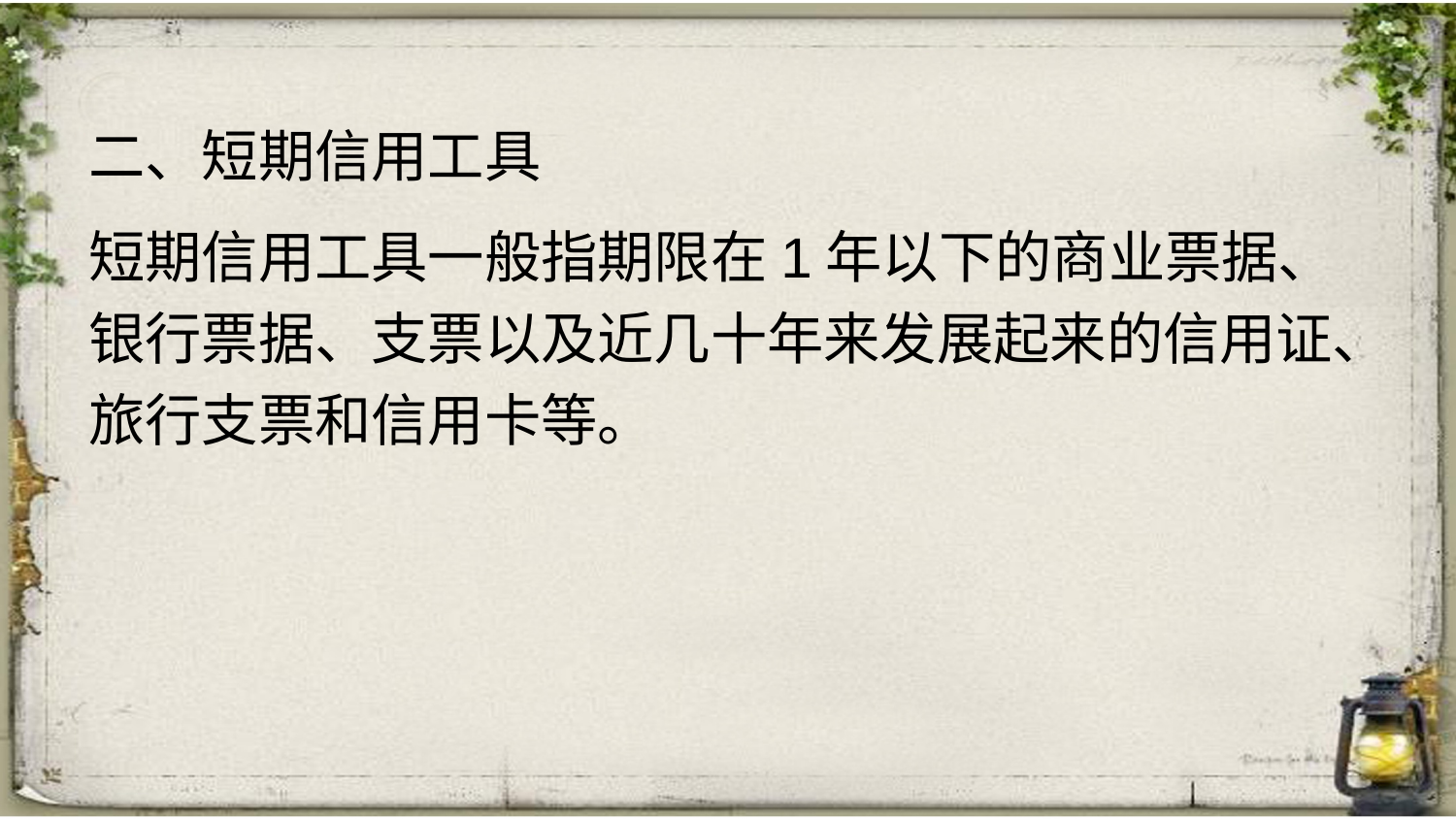

二、短期信用工具
短期信用工具一般指期限在1年以下的商业票据、银行票据、支票以及近几十年来发展起来的信用证、旅行支票和信用卡等。